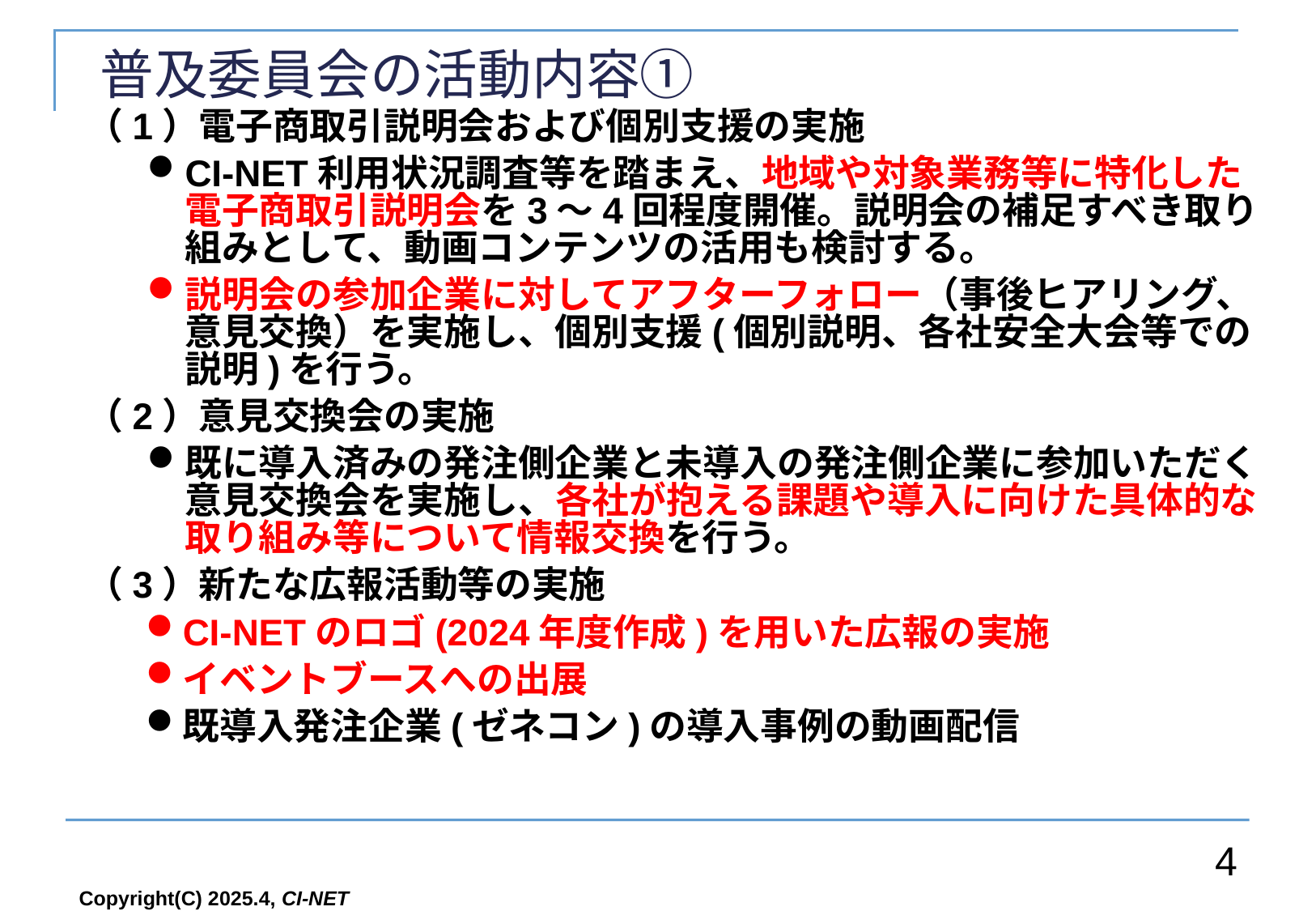

# 普及委員会の活動内容①
（1）電子商取引説明会および個別支援の実施
CI-NET利用状況調査等を踏まえ、地域や対象業務等に特化した電子商取引説明会を3～4回程度開催。説明会の補足すべき取り組みとして、動画コンテンツの活用も検討する。
説明会の参加企業に対してアフターフォロー（事後ヒアリング、意見交換）を実施し、個別支援(個別説明、各社安全大会等での説明)を行う。
（2）意見交換会の実施
既に導入済みの発注側企業と未導入の発注側企業に参加いただく意見交換会を実施し、各社が抱える課題や導入に向けた具体的な取り組み等について情報交換を行う。
（3）新たな広報活動等の実施
CI-NETのロゴ(2024年度作成)を用いた広報の実施
イベントブースへの出展
既導入発注企業(ゼネコン)の導入事例の動画配信
4